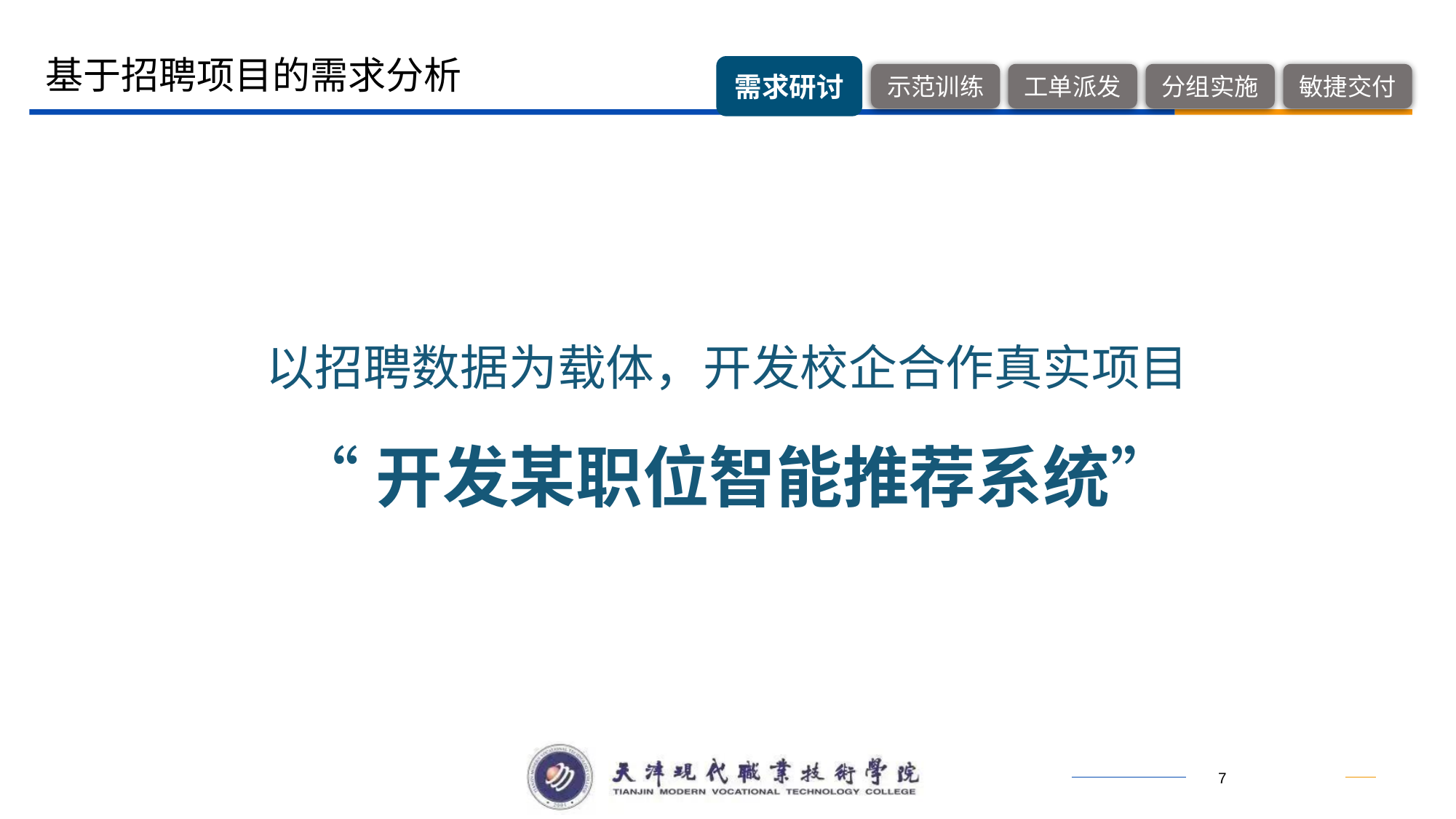

基于招聘项目的需求分析
以招聘数据为载体，开发校企合作真实项目
 “开发某职位智能推荐系统”